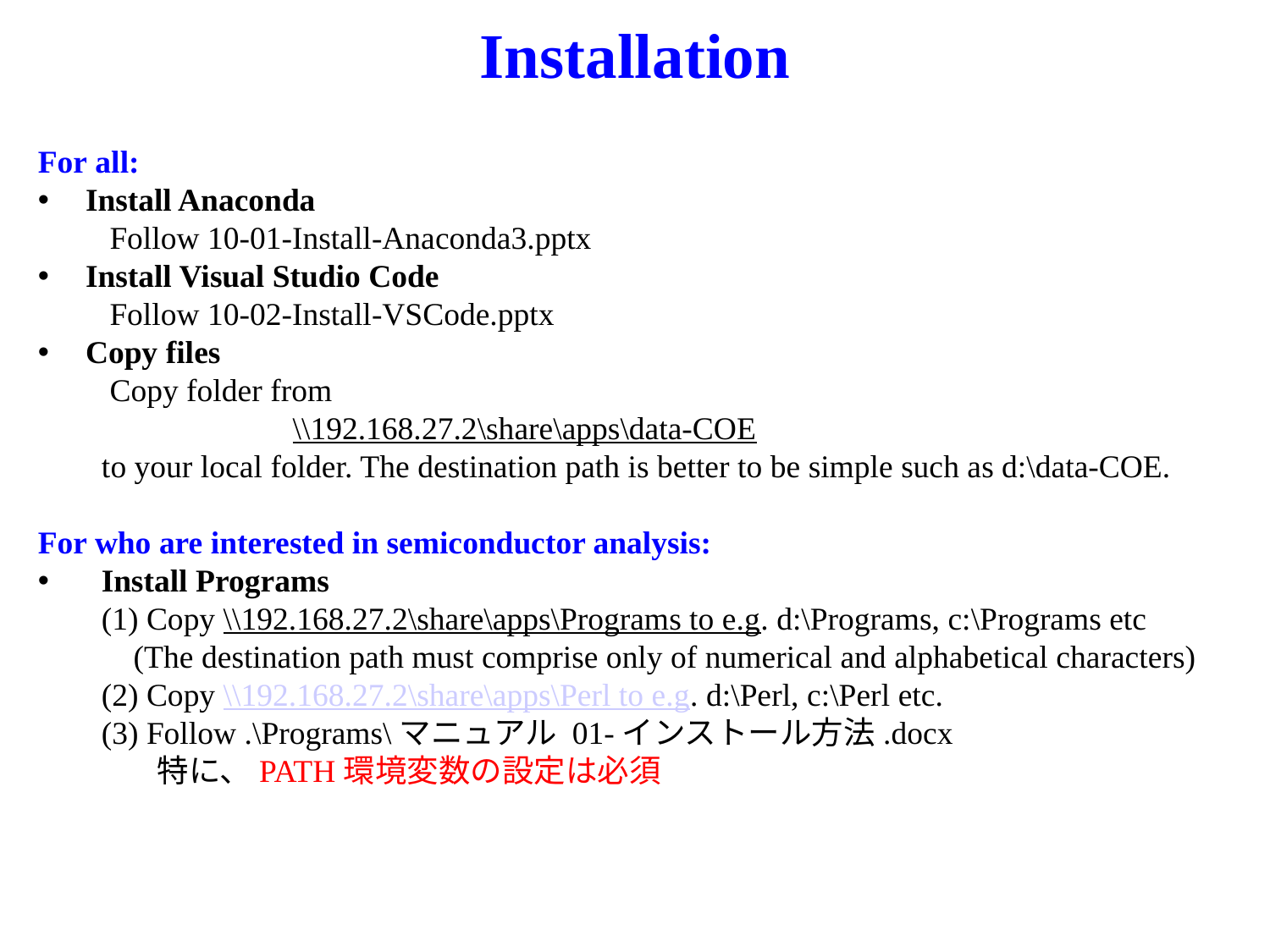

# Installation
For all:
Install Anaconda
   Follow 10-01-Install-Anaconda3.pptx
Install Visual Studio Code
   Follow 10-02-Install-VSCode.pptx
Copy files
   Copy folder from
	 \\192.168.27.2\share\apps\data-COE
  to your local folder. The destination path is better to be simple such as d:\data-COE.

For who are interested in semiconductor analysis:
Install Programs
(1) Copy \\192.168.27.2\share\apps\Programs to e.g. d:\Programs, c:\Programs etc
    (The destination path must comprise only of numerical and alphabetical characters)
(2) Copy \\192.168.27.2\share\apps\Perl to e.g. d:\Perl, c:\Perl etc.
(3) Follow .\Programs\マニュアル 01-インストール方法.docx
      特に、PATH環境変数の設定は必須